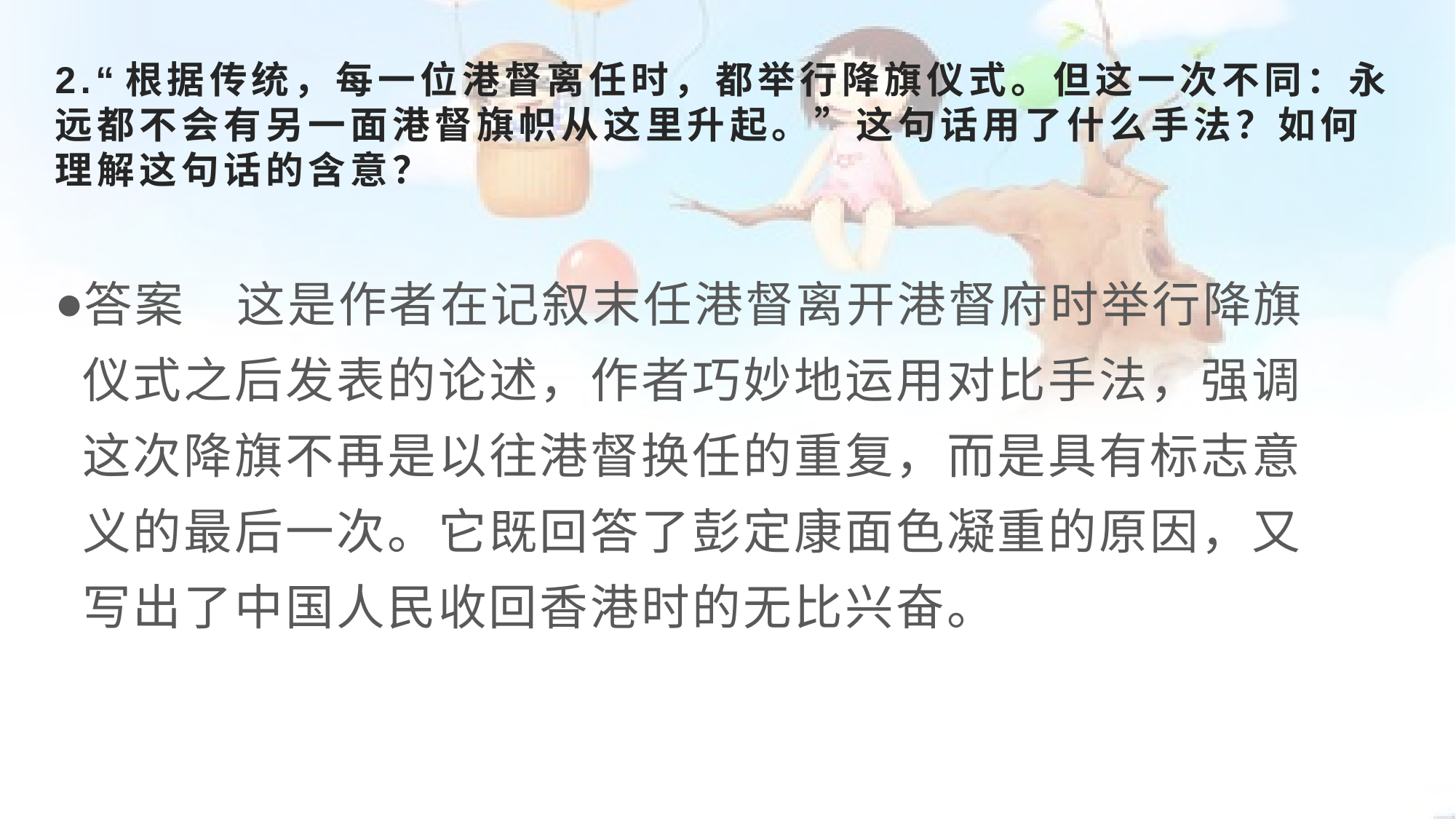

# 2.“根据传统，每一位港督离任时，都举行降旗仪式。但这一次不同：永远都不会有另一面港督旗帜从这里升起。”这句话用了什么手法？如何理解这句话的含意？
答案　这是作者在记叙末任港督离开港督府时举行降旗仪式之后发表的论述，作者巧妙地运用对比手法，强调这次降旗不再是以往港督换任的重复，而是具有标志意义的最后一次。它既回答了彭定康面色凝重的原因，又写出了中国人民收回香港时的无比兴奋。